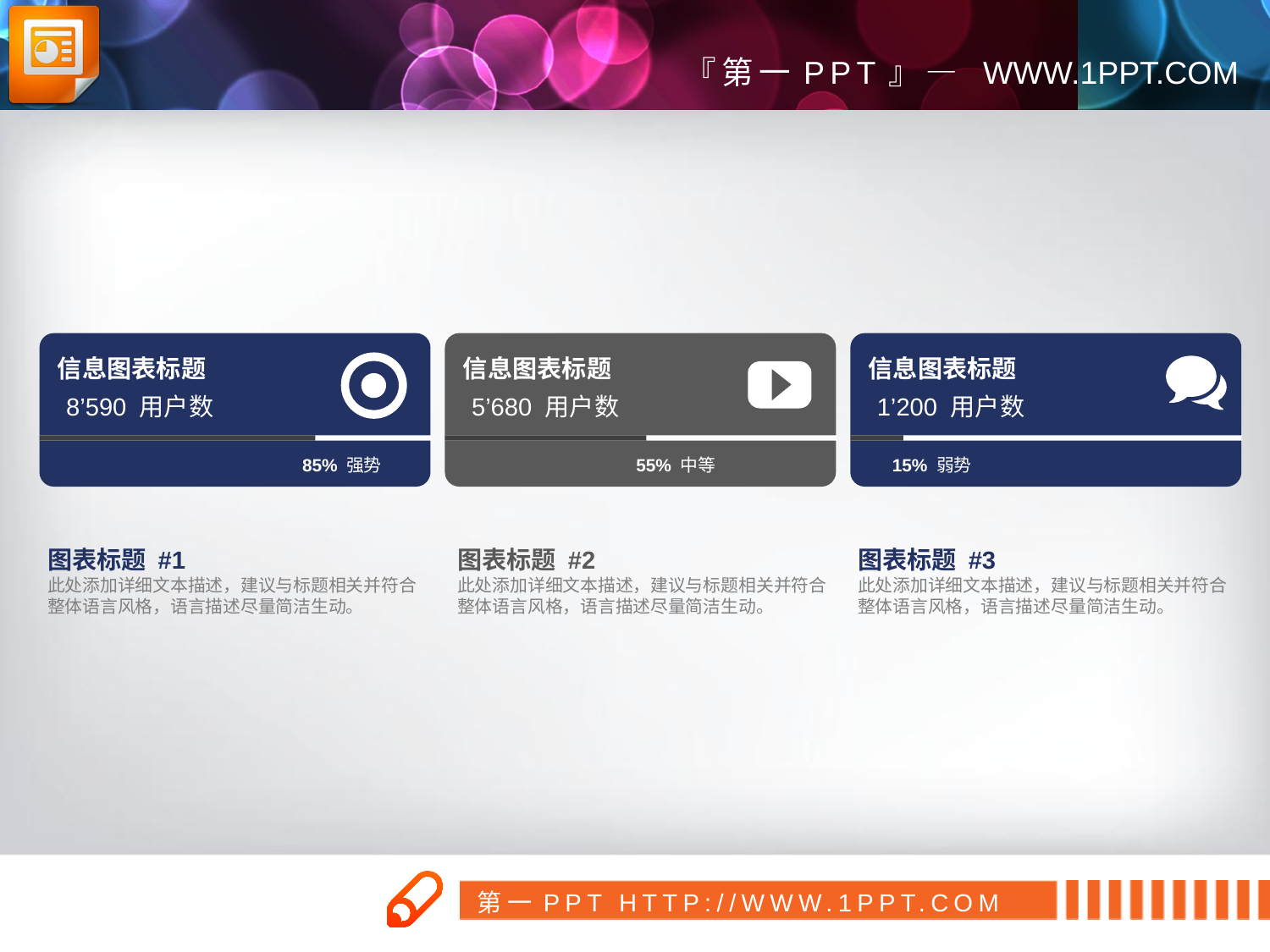

信息图表标题
信息图表标题
信息图表标题

8’590 用户数
5’680 用户数
1’200 用户数

85% 强势
55% 中等
15% 弱势
图表标题 #1
此处添加详细文本描述，建议与标题相关并符合整体语言风格，语言描述尽量简洁生动。
图表标题 #2
此处添加详细文本描述，建议与标题相关并符合整体语言风格，语言描述尽量简洁生动。
图表标题 #3
此处添加详细文本描述，建议与标题相关并符合整体语言风格，语言描述尽量简洁生动。